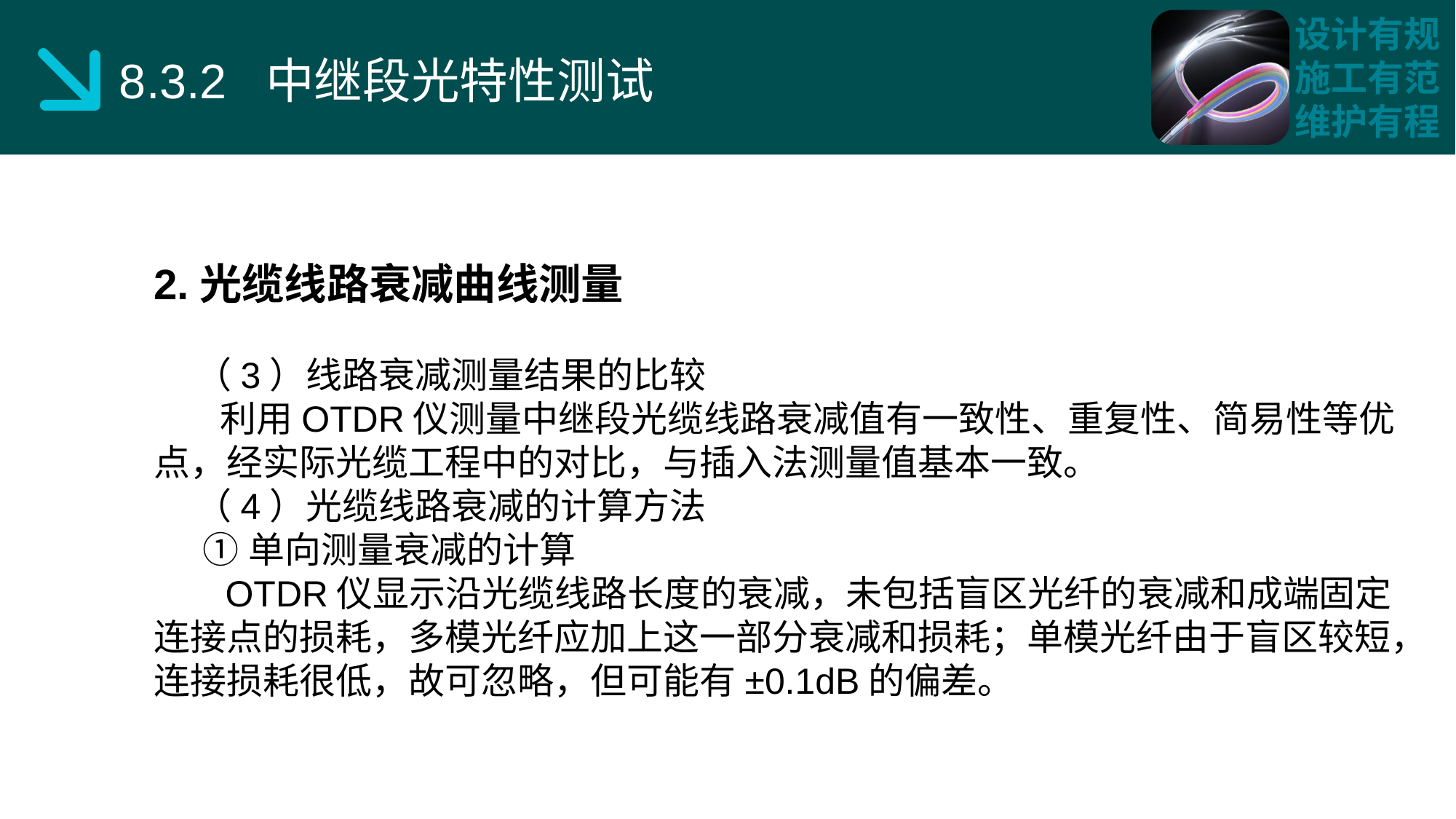

8.3.2  中继段光特性测试

2.光缆线路衰减曲线测量
    （3）线路衰减测量结果的比较
       利用OTDR仪测量中继段光缆线路衰减值有一致性、重复性、简易性等优点，经实际光缆工程中的对比，与插入法测量值基本一致。
    （4）光缆线路衰减的计算方法
      ①单向测量衰减的计算
       OTDR仪显示沿光缆线路长度的衰减，未包括盲区光纤的衰减和成端固定连接点的损耗，多模光纤应加上这一部分衰减和损耗；单模光纤由于盲区较短，连接损耗很低，故可忽略，但可能有±0.1dB的偏差。